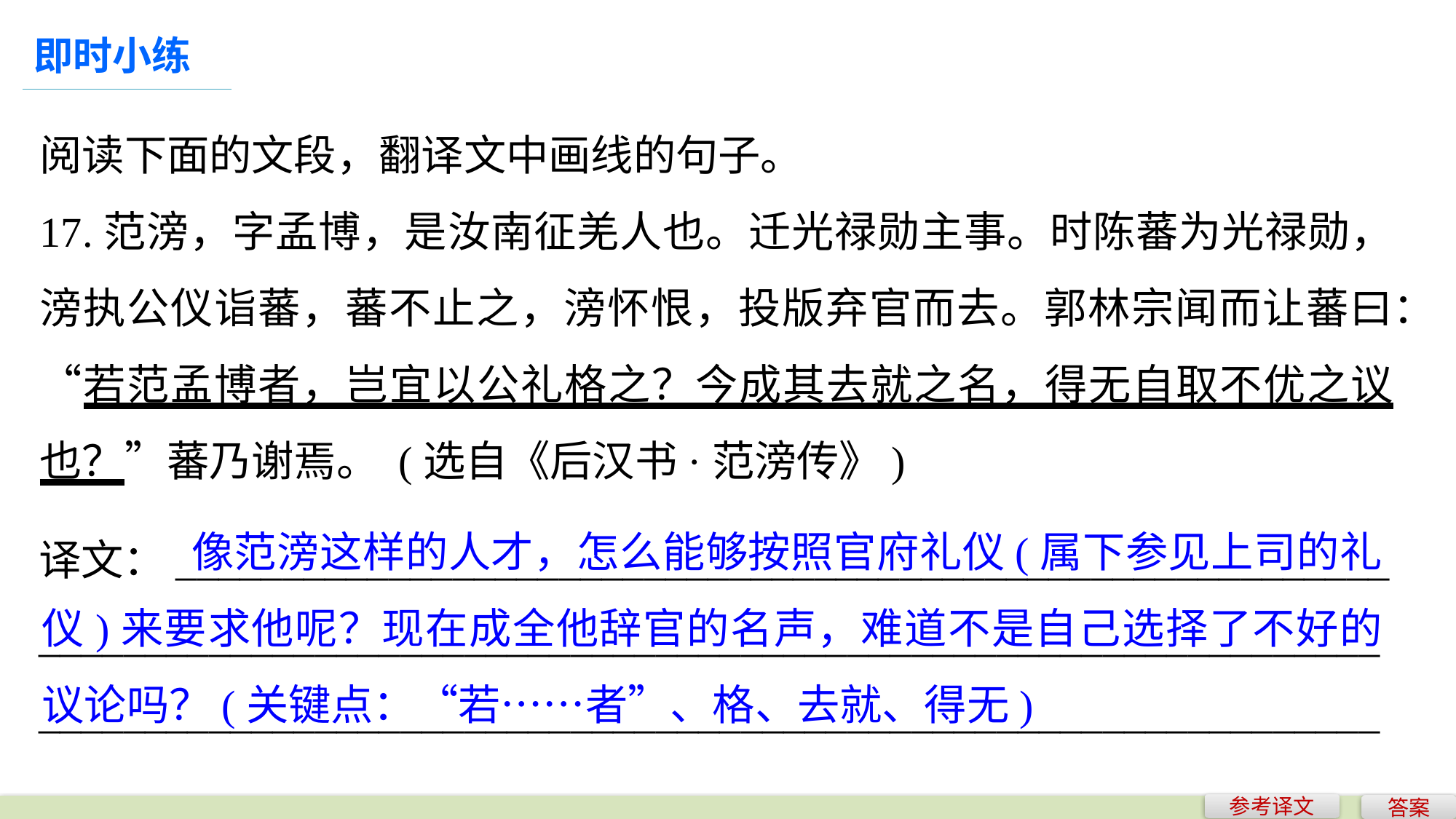

即时小练
阅读下面的文段，翻译文中画线的句子。
17.范滂，字孟博，是汝南征羌人也。迁光禄勋主事。时陈蕃为光禄勋，滂执公仪诣蕃，蕃不止之，滂怀恨，投版弃官而去。郭林宗闻而让蕃曰：“若范孟博者，岂宜以公礼格之？今成其去就之名，得无自取不优之议也？”蕃乃谢焉。 (选自《后汉书·范滂传》)
	   像范滂这样的人才，怎么能够按照官府礼仪(属下参见上司的礼仪)来要求他呢？现在成全他辞官的名声，难道不是自己选择了不好的议论吗？(关键点：“若……者”、格、去就、得无)
译文：_________________________________________________________
______________________________________________________________________________________________________________________________
参考译文
答案